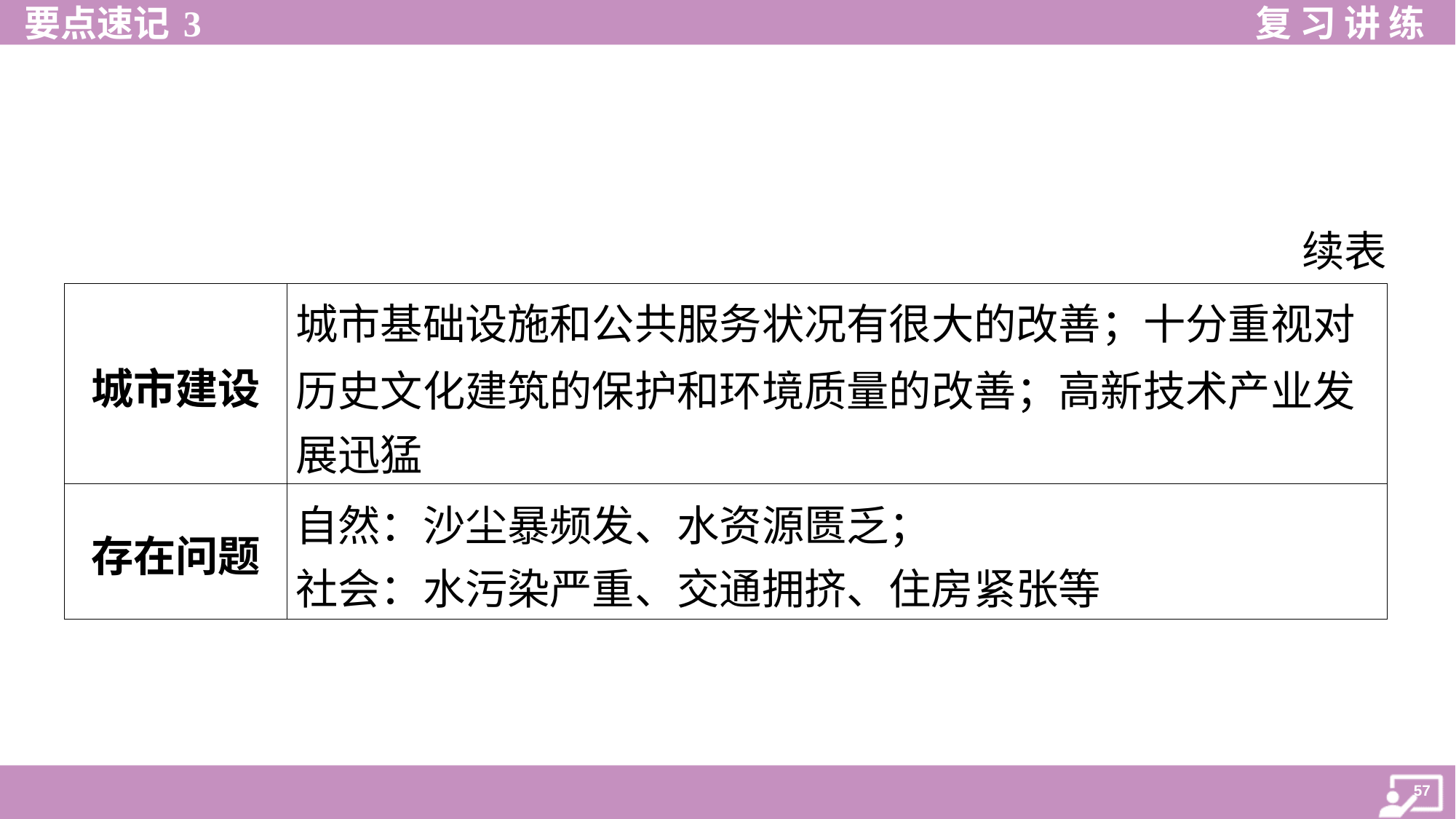

续表
| 城市建设 | 城市基础设施和公共服务状况有很大的改善；十分重视对 历史文化建筑的保护和环境质量的改善；高新技术产业发 展迅猛 |
| --- | --- |
| 存在问题 | 自然：沙尘暴频发、水资源匮乏； 社会：水污染严重、交通拥挤、住房紧张等 |